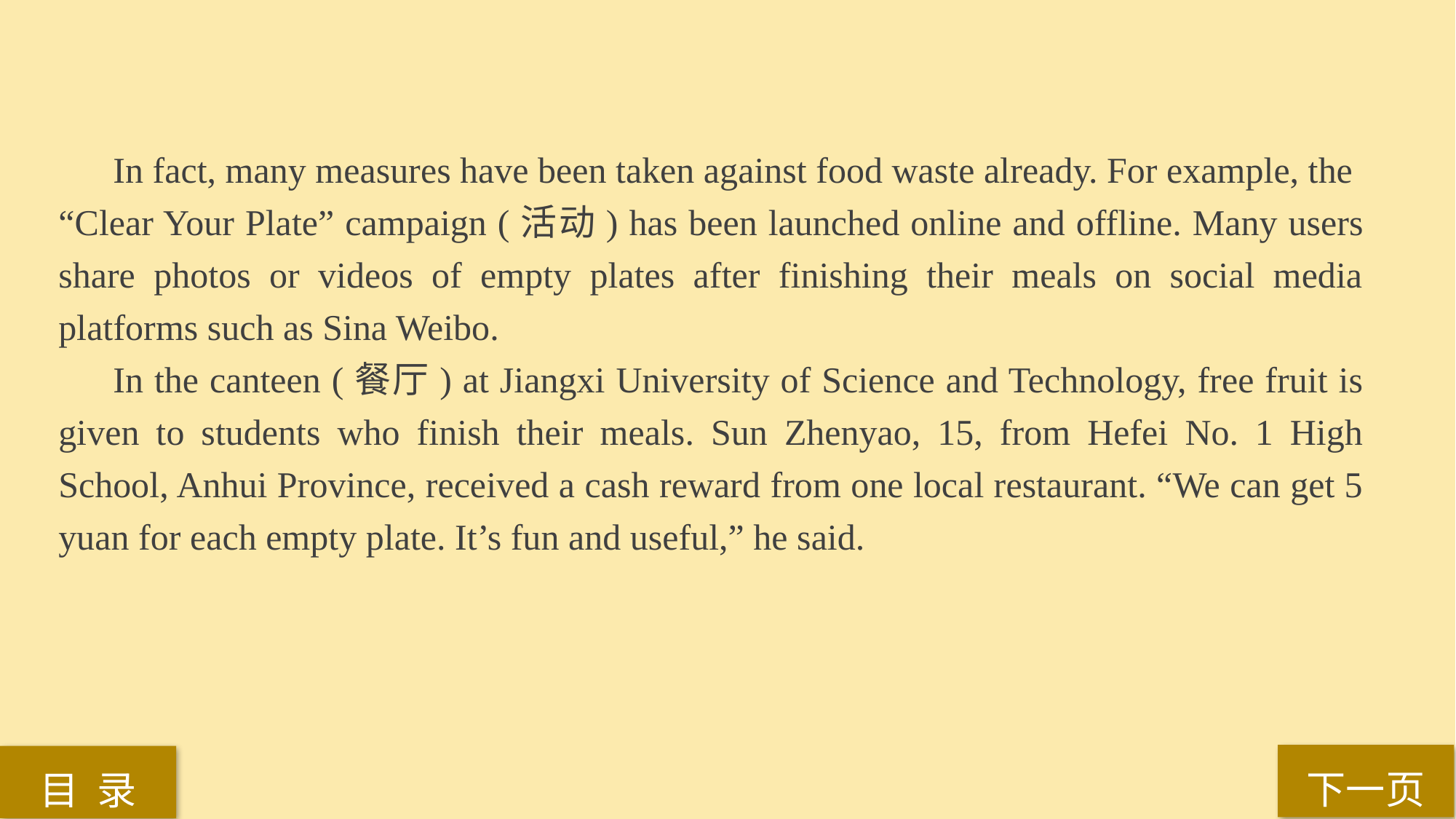

In fact, many measures have been taken against food waste already. For example, the
“Clear Your Plate” campaign (活动) has been launched online and offline. Many users share photos or videos of empty plates after finishing their meals on social media platforms such as Sina Weibo.
In the canteen (餐厅) at Jiangxi University of Science and Technology, free fruit is given to students who finish their meals. Sun Zhenyao, 15, from Hefei No. 1 High School, Anhui Province, received a cash reward from one local restaurant. “We can get 5 yuan for each empty plate. It’s fun and useful,” he said.